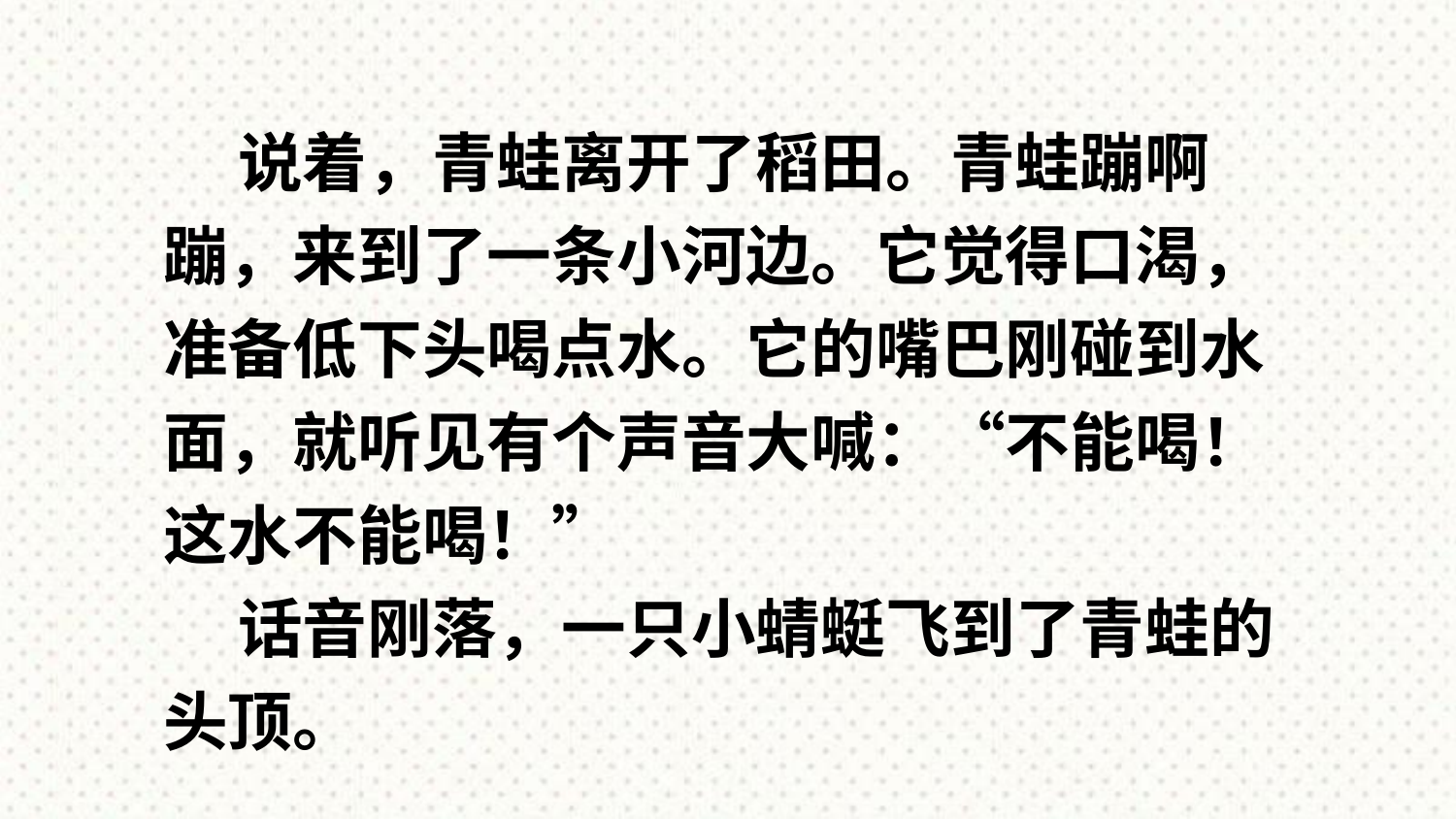

说着，青蛙离开了稻田。青蛙蹦啊蹦，来到了一条小河边。它觉得口渴，准备低下头喝点水。它的嘴巴刚碰到水面，就听见有个声音大喊：“不能喝！这水不能喝！”
    话音刚落，一只小蜻蜓飞到了青蛙的头顶。